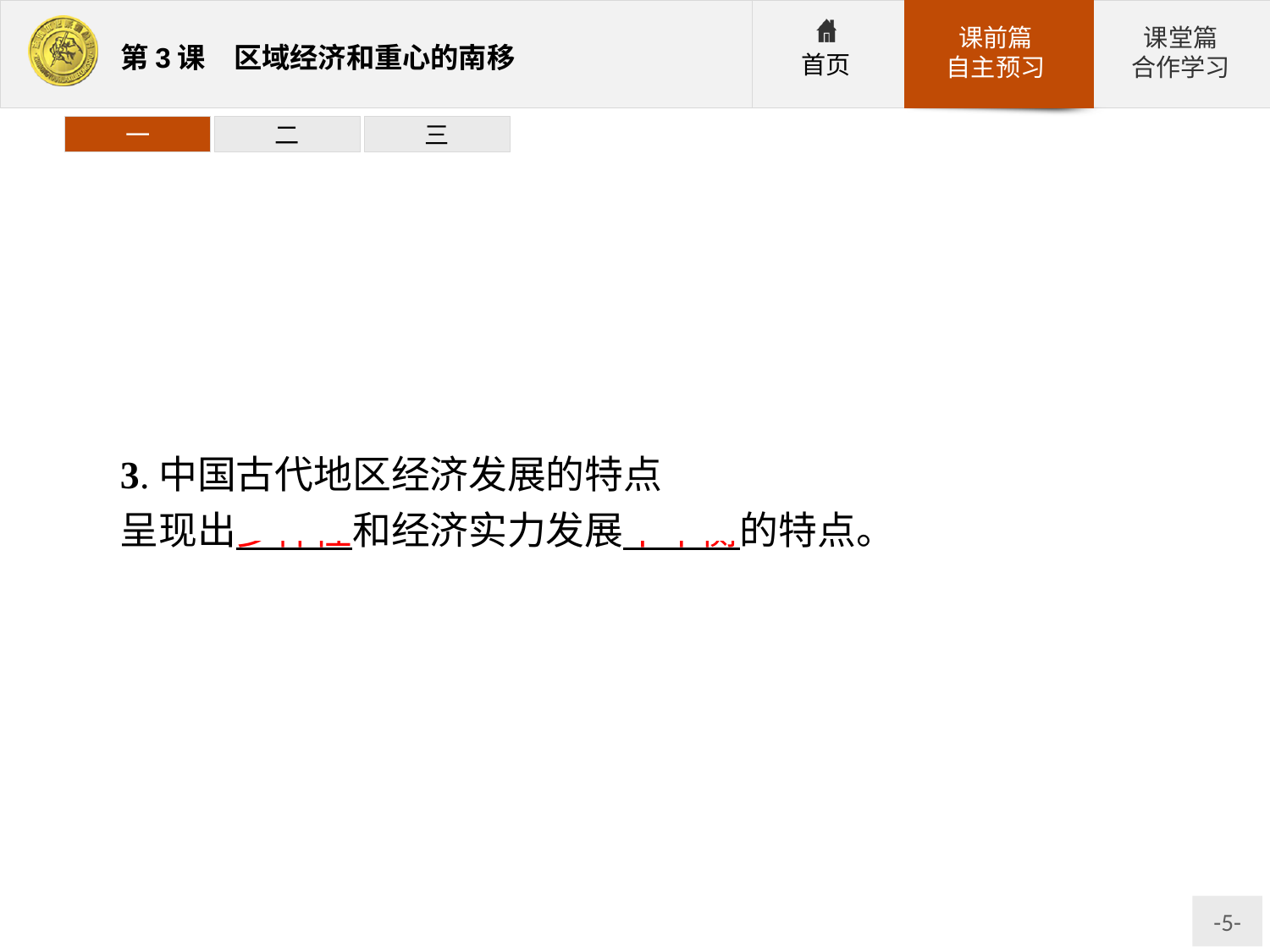

一
二
三
3.中国古代地区经济发展的特点
呈现出多样性和经济实力发展不平衡的特点。